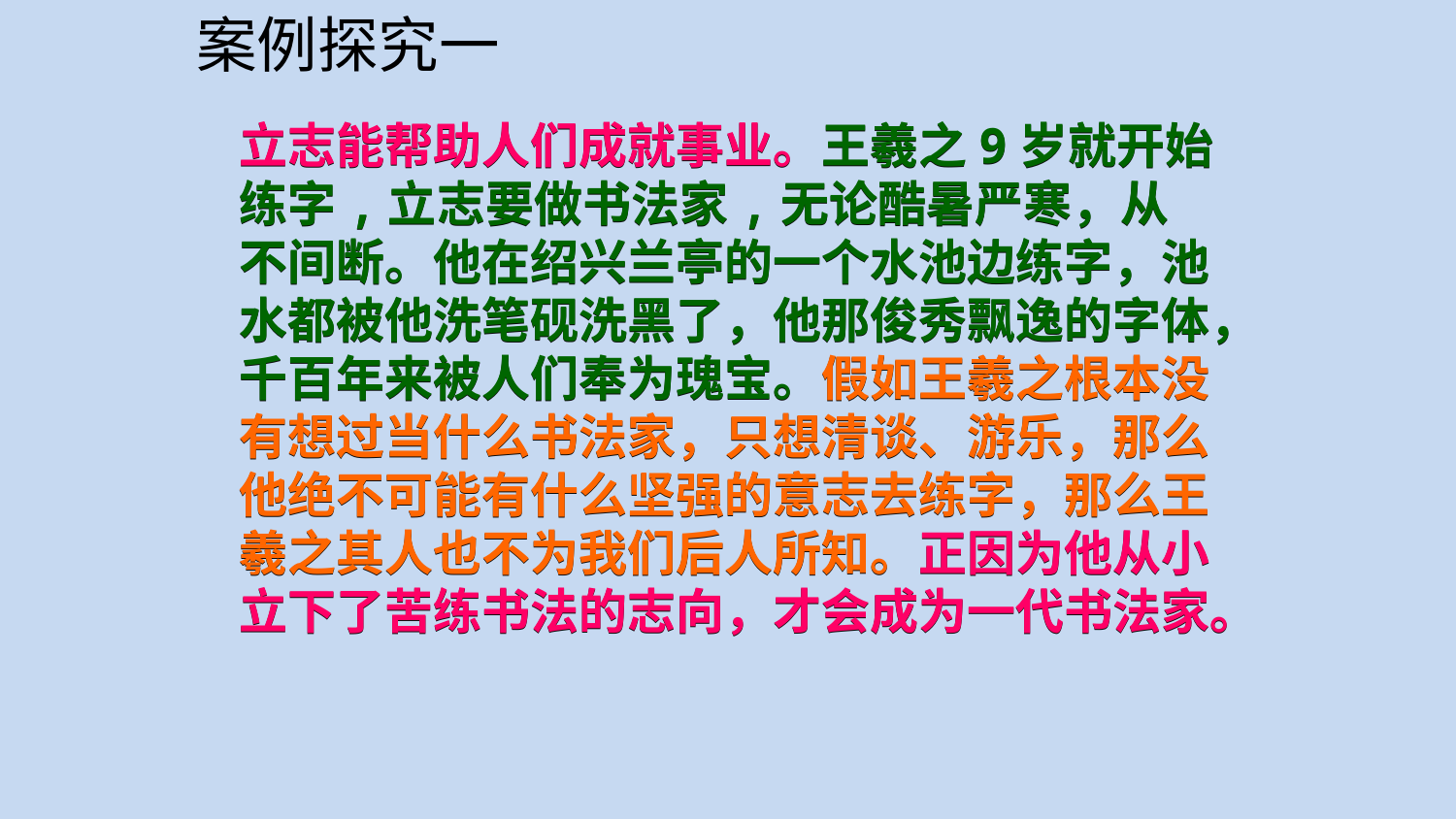

案例探究一
立志能帮助人们成就事业。王羲之9岁就开始练字,立志要做书法家,无论酷暑严寒，从不间断。他在绍兴兰亭的一个水池边练字，池水都被他洗笔砚洗黑了，他那俊秀飘逸的字体，千百年来被人们奉为瑰宝。假如王羲之根本没有想过当什么书法家，只想清谈、游乐，那么他绝不可能有什么坚强的意志去练字，那么王羲之其人也不为我们后人所知。正因为他从小立下了苦练书法的志向，才会成为一代书法家。
立志能帮助人们成就事业。王羲之9岁就开始练字,立志要做书法家,无论酷暑严寒，从不间断。他在绍兴兰亭的一个水池边练字，池水都被他洗笔砚洗黑了，他那俊秀飘逸的字体，千百年来被人们奉为瑰宝。假如王羲之根本没有想过当什么书法家，只想清谈、游乐，那么他绝不可能有什么坚强的意志去练字，那么王羲之其人也不为我们后人所知。正因为他从小立下了苦练书法的志向，才会成为一代书法家。